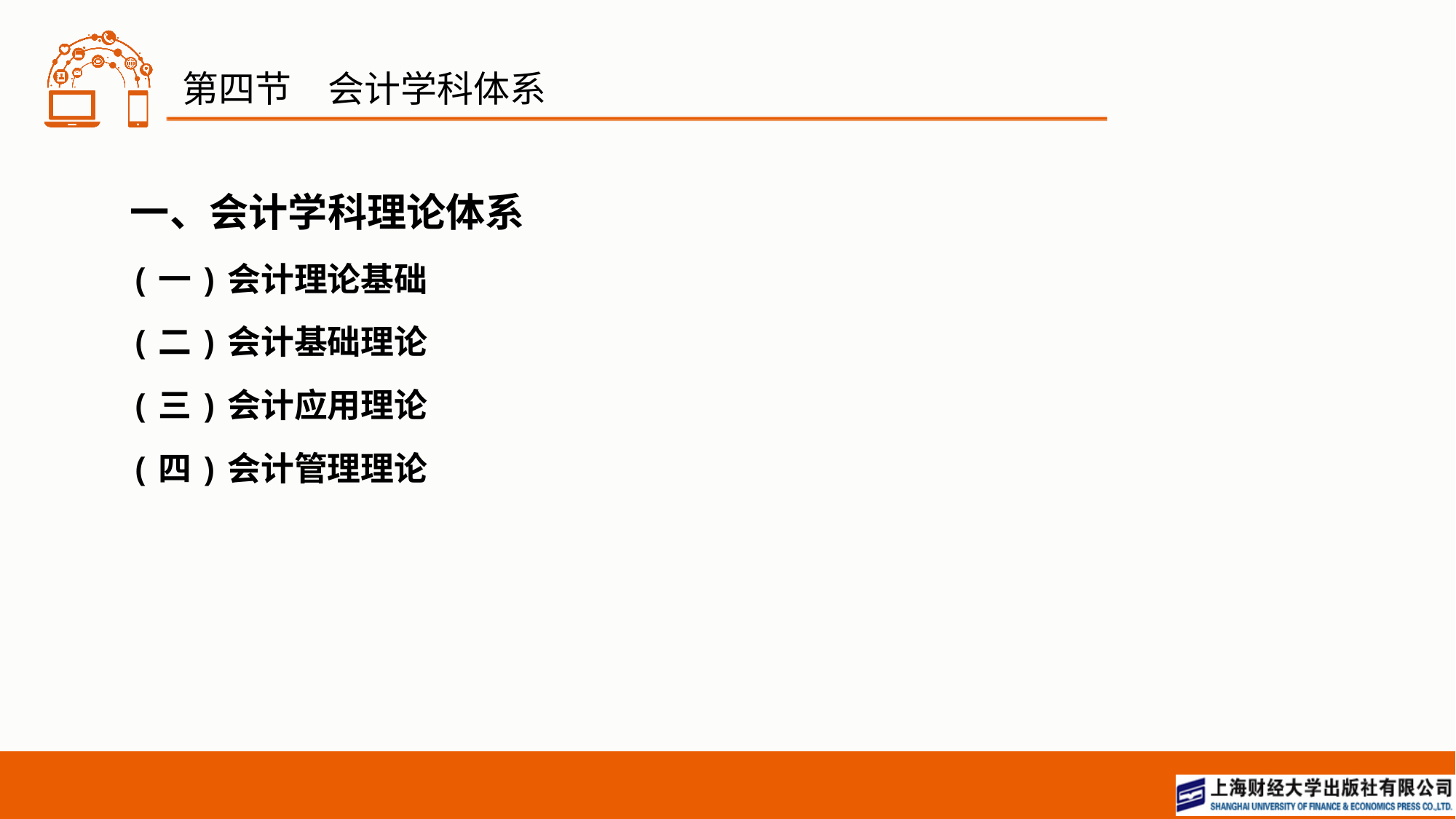

# 第四节　会计学科体系
一、会计学科理论体系
(一)会计理论基础
(二)会计基础理论
(三)会计应用理论
(四)会计管理理论